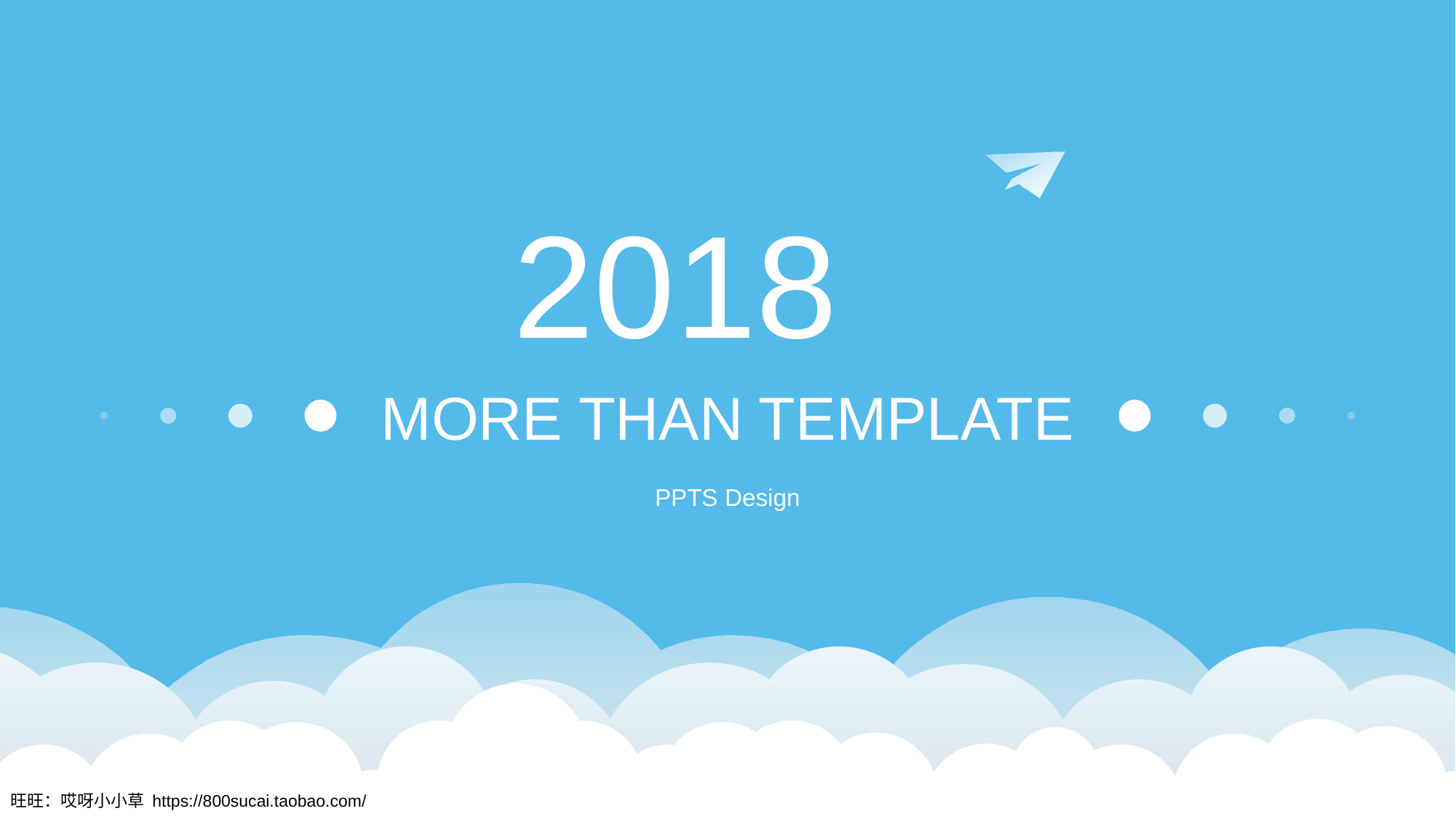

2018
MORE THAN TEMPLATE

PPTS Design

旺旺：哎呀小小草 https://800sucai.taobao.com/